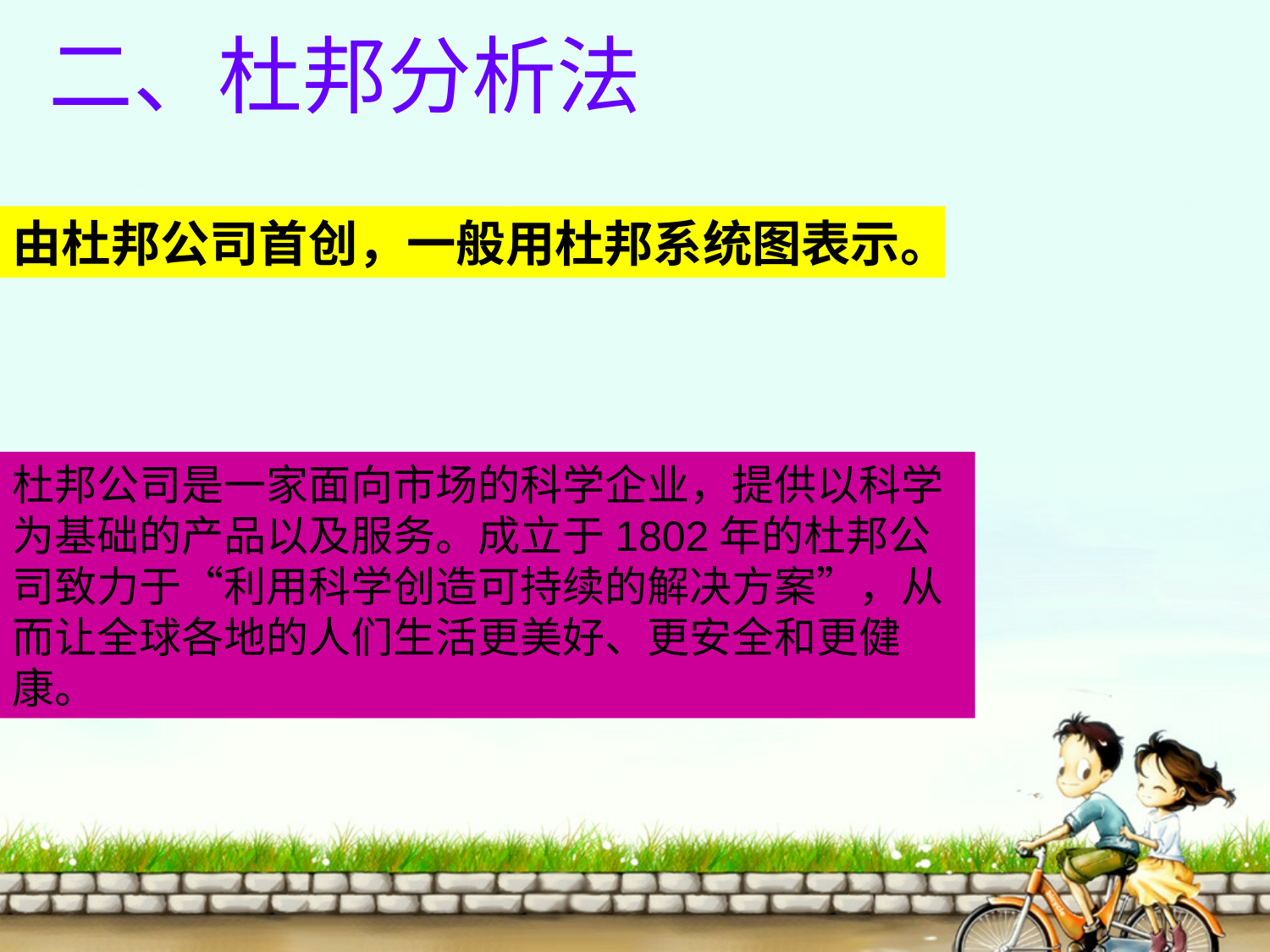

二、杜邦分析法
由杜邦公司首创，一般用杜邦系统图表示。
杜邦公司是一家面向市场的科学企业，提供以科学
为基础的产品以及服务。成立于1802年的杜邦公司致力于“利用科学创造可持续的解决方案”，从而让全球各地的人们生活更美好、更安全和更健康。